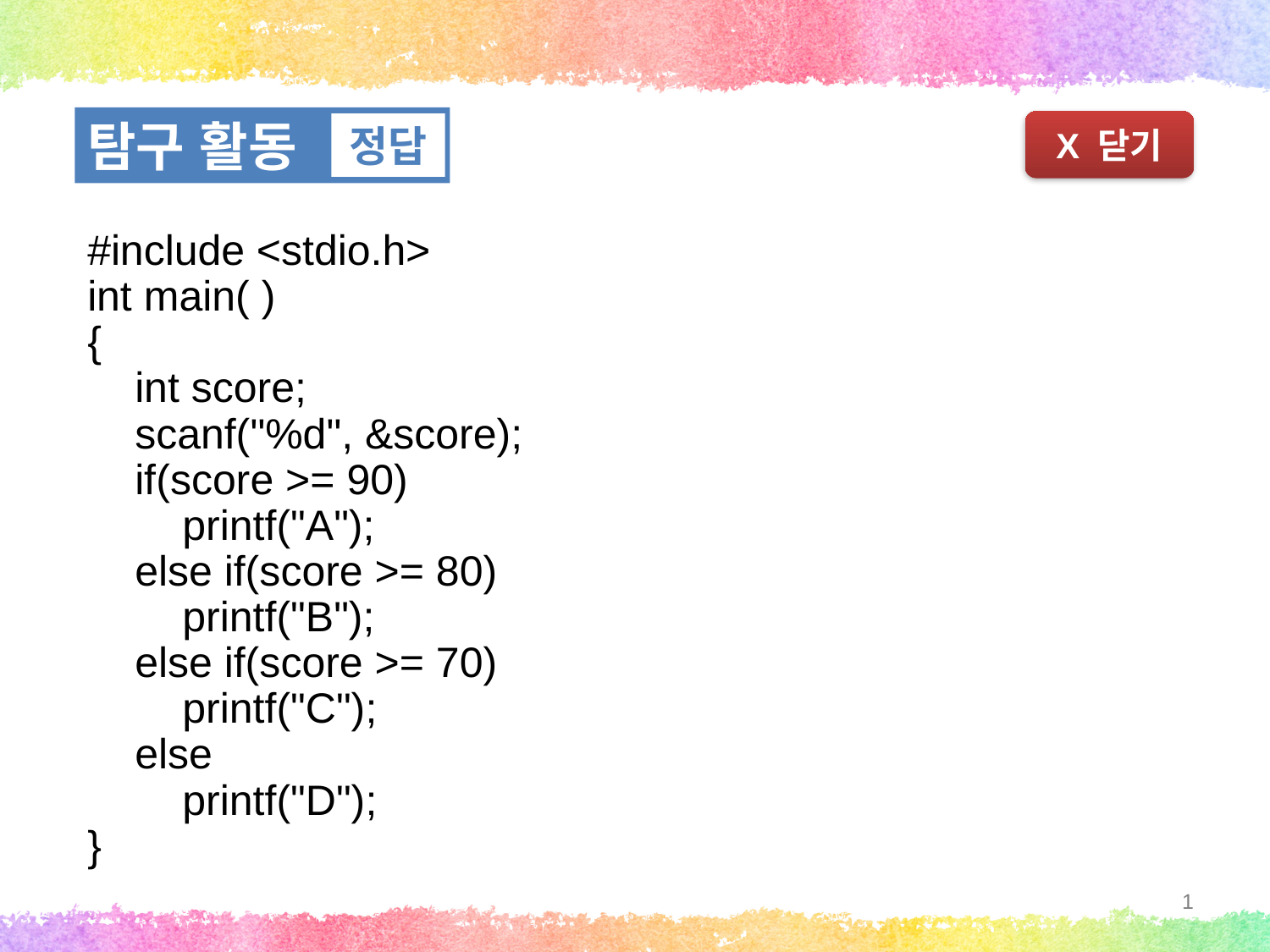

탐구 활동
정답
X 닫기

#include <stdio.h>
int main( )
{
    int score;
    scanf("%d", &score);
    if(score >= 90)
        printf("A");
    else if(score >= 80)
        printf("B");
    else if(score >= 70)
        printf("C");
    else
        printf("D");
}
1